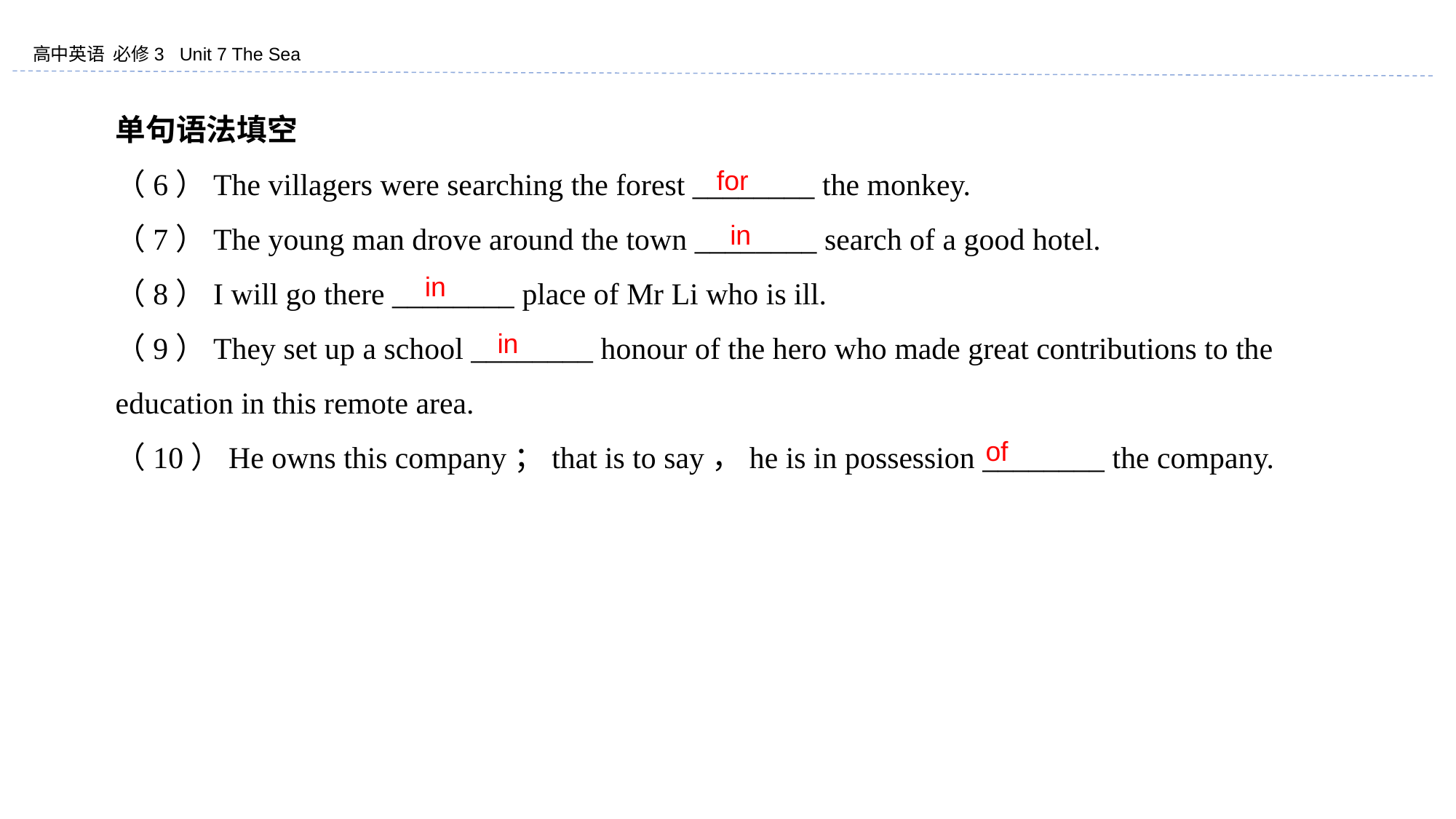

单句语法填空
（6）The villagers were searching the forest ________ the monkey.
（7）The young man drove around the town ________ search of a good hotel.
（8）I will go there ________ place of Mr Li who is ill.
（9）They set up a school ________ honour of the hero who made great contributions to the education in this remote area.
（10）He owns this company；that is to say，he is in possession ________ the company.
for
in
in
in
of